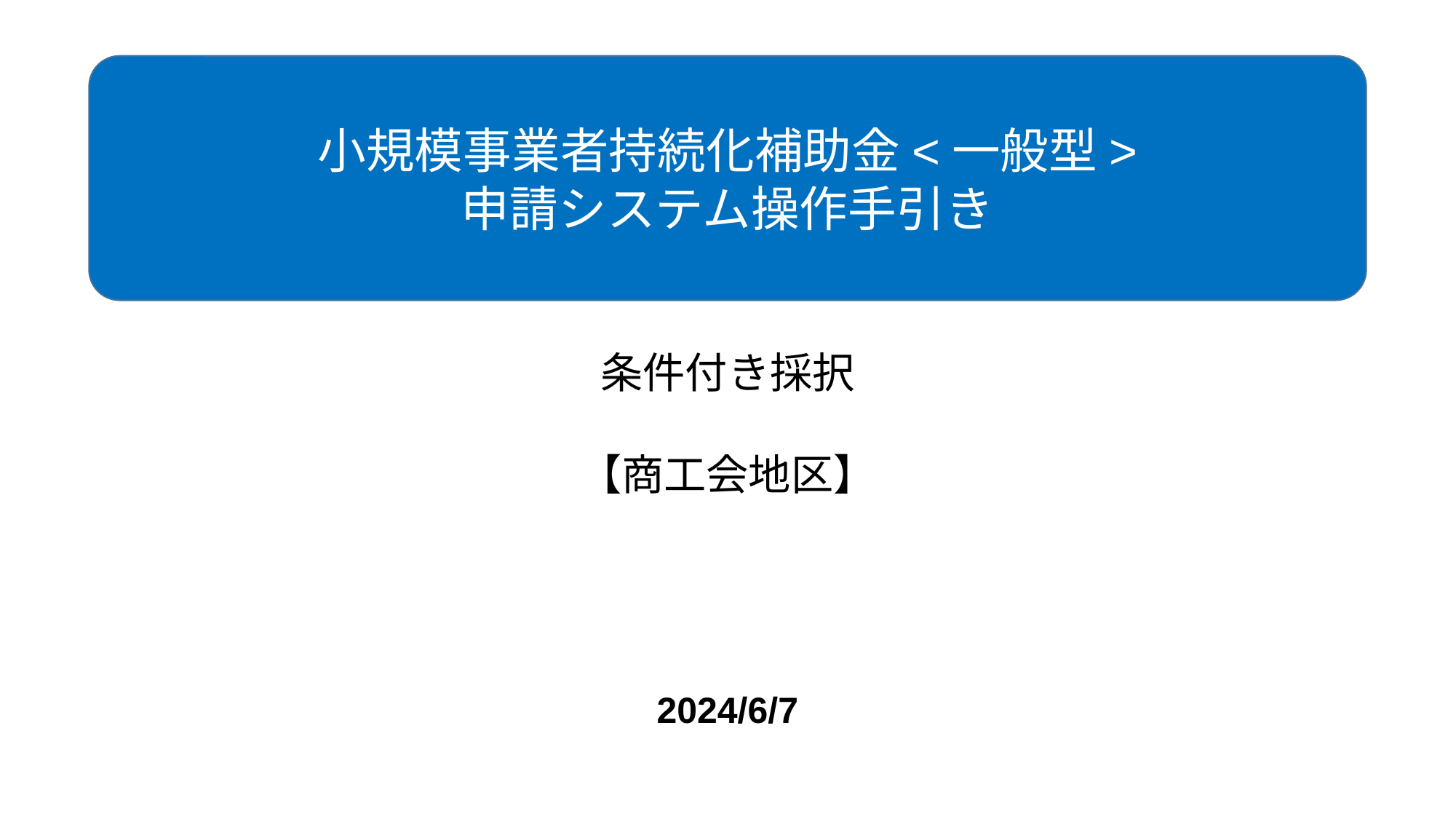

小規模事業者持続化補助金<一般型>
申請システム操作手引き
条件付き採択

【商工会地区】
2024/6/7